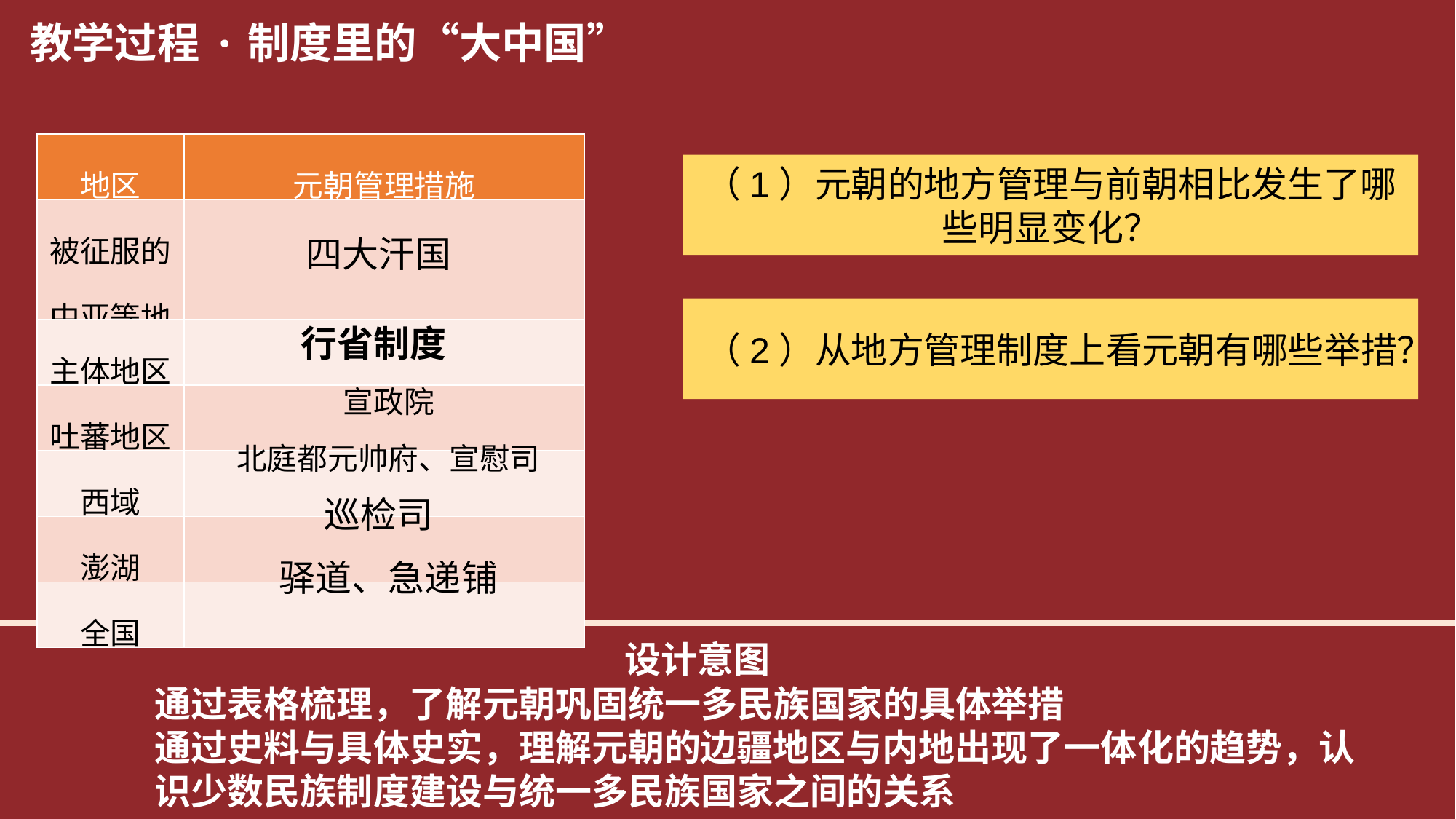

教学过程
·制度里的“大中国”
| 地区 | 元朝管理措施 |
| --- | --- |
| 被征服的中亚等地 |  |
| 主体地区 |  |
| 吐蕃地区 |  |
| 西域 |  |
| 澎湖 |  |
| 全国 |  |
（1）元朝的地方管理与前朝相比发生了哪些明显变化？
四大汗国
行省制度
（2）从地方管理制度上看元朝有哪些举措？
宣政院
北庭都元帅府、宣慰司
巡检司
驿道、急递铺
设计意图
通过表格梳理，了解元朝巩固统一多民族国家的具体举措
通过史料与具体史实，理解元朝的边疆地区与内地出现了一体化的趋势，认识少数民族制度建设与统一多民族国家之间的关系